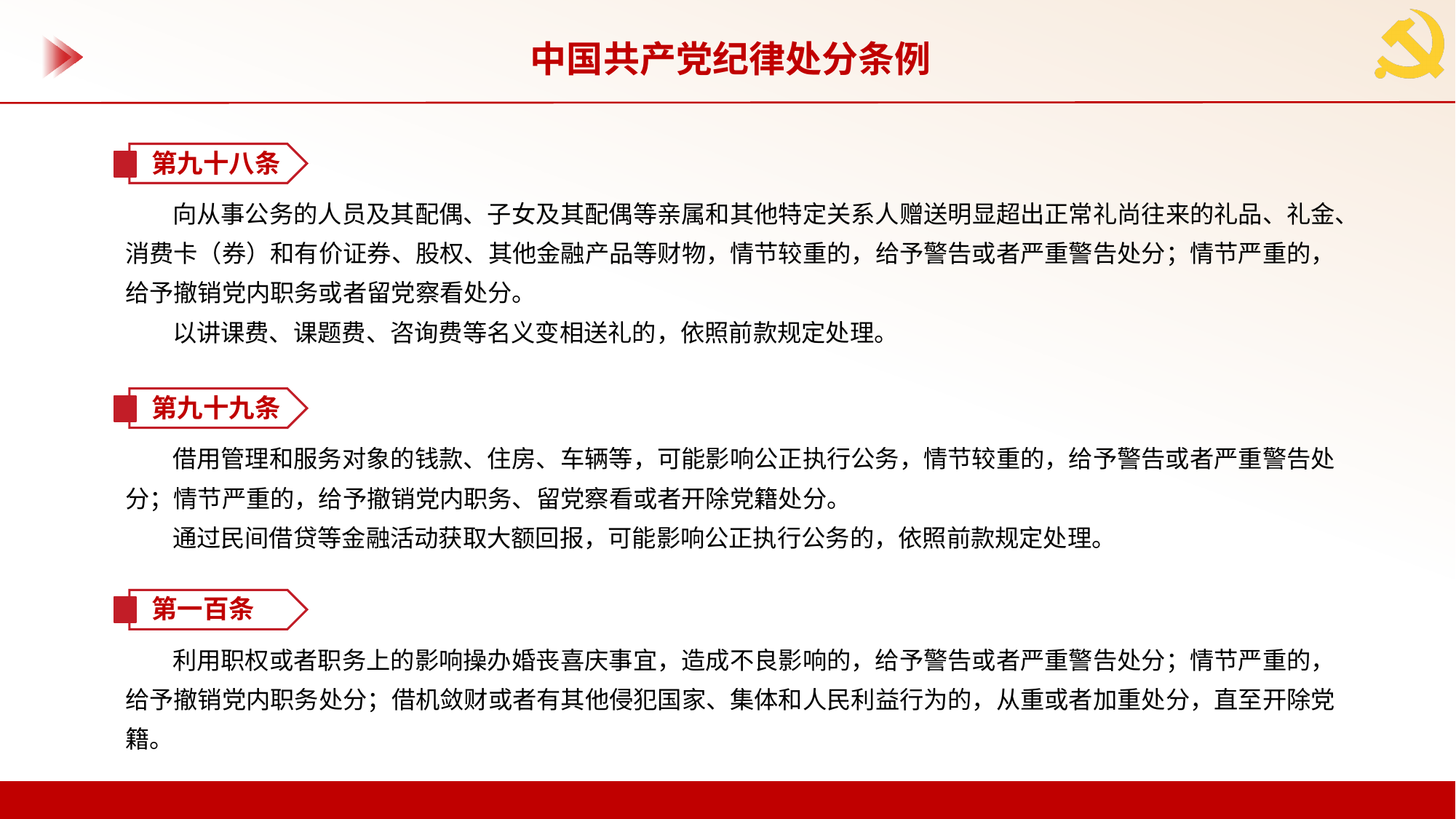

中国共产党纪律处分条例
第九十八条

向从事公务的人员及其配偶、子女及其配偶等亲属和其他特定关系人赠送明显超出正常礼尚往来的礼品、礼金、消费卡（券）和有价证券、股权、其他金融产品等财物，情节较重的，给予警告或者严重警告处分；情节严重的，给予撤销党内职务或者留党察看处分。
以讲课费、课题费、咨询费等名义变相送礼的，依照前款规定处理。
第九十九条

借用管理和服务对象的钱款、住房、车辆等，可能影响公正执行公务，情节较重的，给予警告或者严重警告处分；情节严重的，给予撤销党内职务、留党察看或者开除党籍处分。
通过民间借贷等金融活动获取大额回报，可能影响公正执行公务的，依照前款规定处理。
第一百条

利用职权或者职务上的影响操办婚丧喜庆事宜，造成不良影响的，给予警告或者严重警告处分；情节严重的，给予撤销党内职务处分；借机敛财或者有其他侵犯国家、集体和人民利益行为的，从重或者加重处分，直至开除党籍。